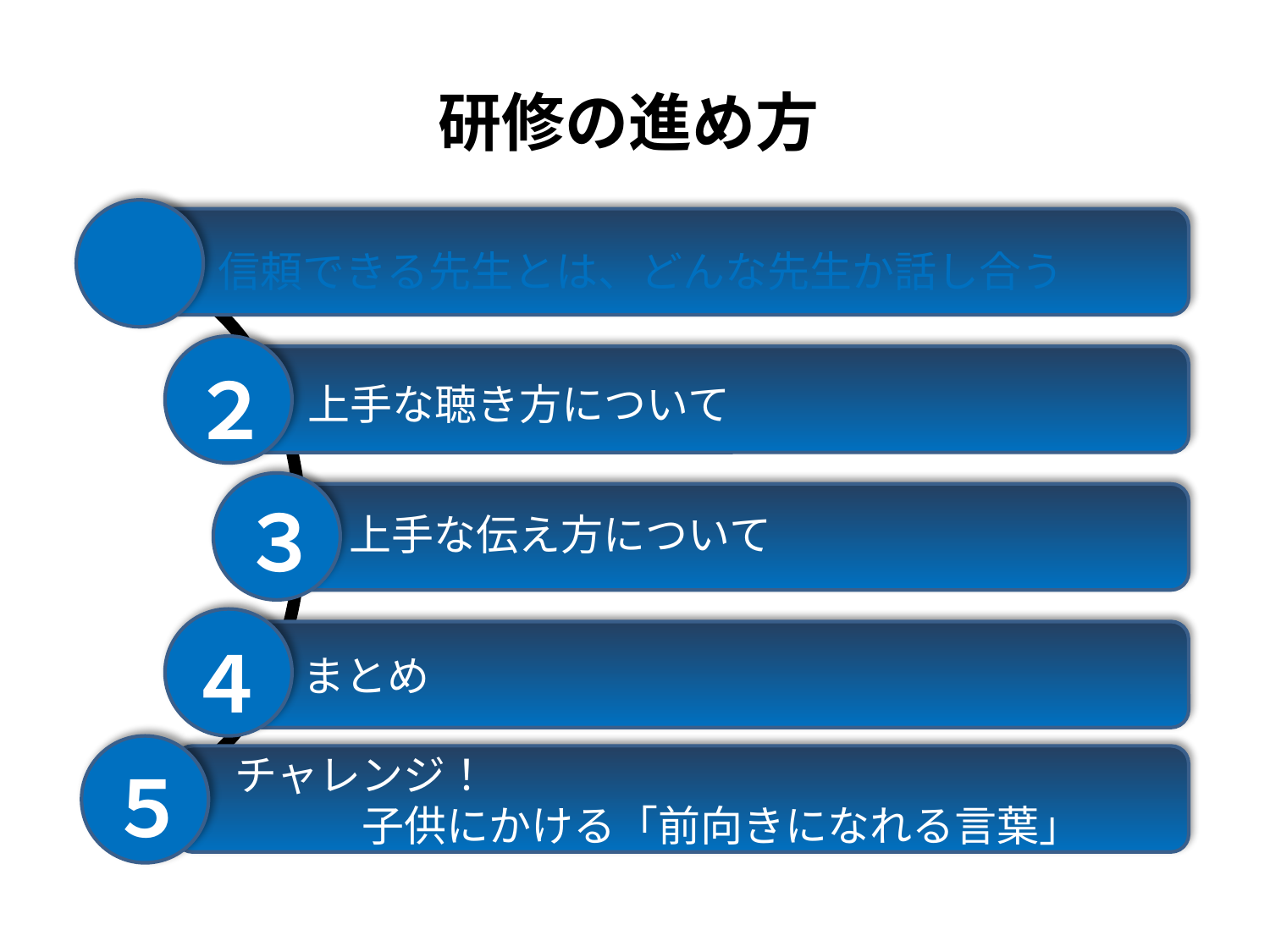

# 研修の進め方

　信頼できる先生とは、どんな先生か話し合う
１

　上手な聴き方について
２

　  上手な伝え方について
３

　  まとめ
４

　チャレンジ！
　　　　子供にかける「前向きになれる言葉」
５